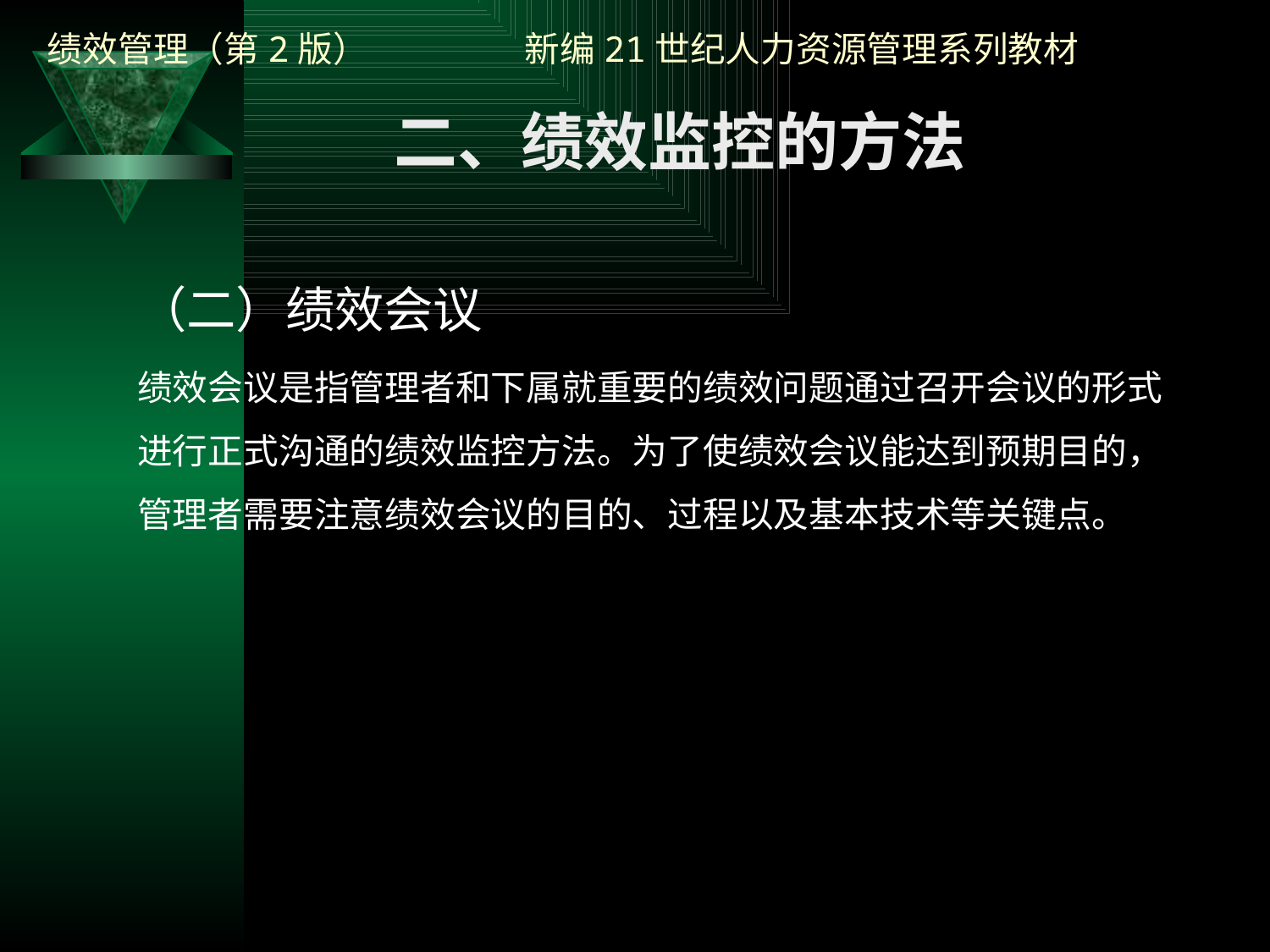

二、绩效监控的方法
（二）绩效会议
绩效会议是指管理者和下属就重要的绩效问题通过召开会议的形式进行正式沟通的绩效监控方法。为了使绩效会议能达到预期目的，管理者需要注意绩效会议的目的、过程以及基本技术等关键点。